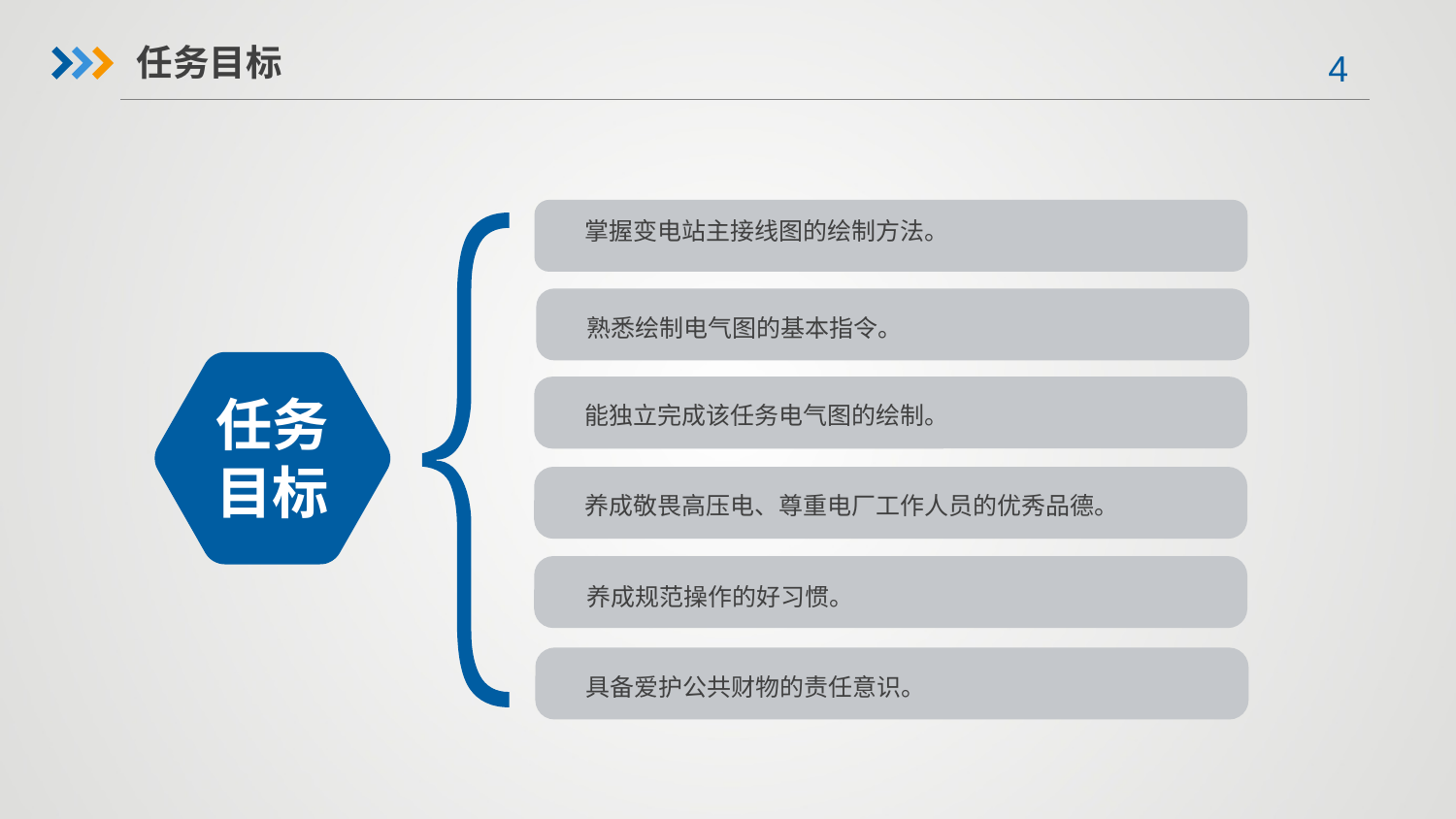

任务目标

掌握变电站主接线图的绘制方法。

熟悉绘制电气图的基本指令。

任务目标
能独立完成该任务电气图的绘制。

养成敬畏高压电、尊重电厂工作人员的优秀品德。

养成规范操作的好习惯。

具备爱护公共财物的责任意识。